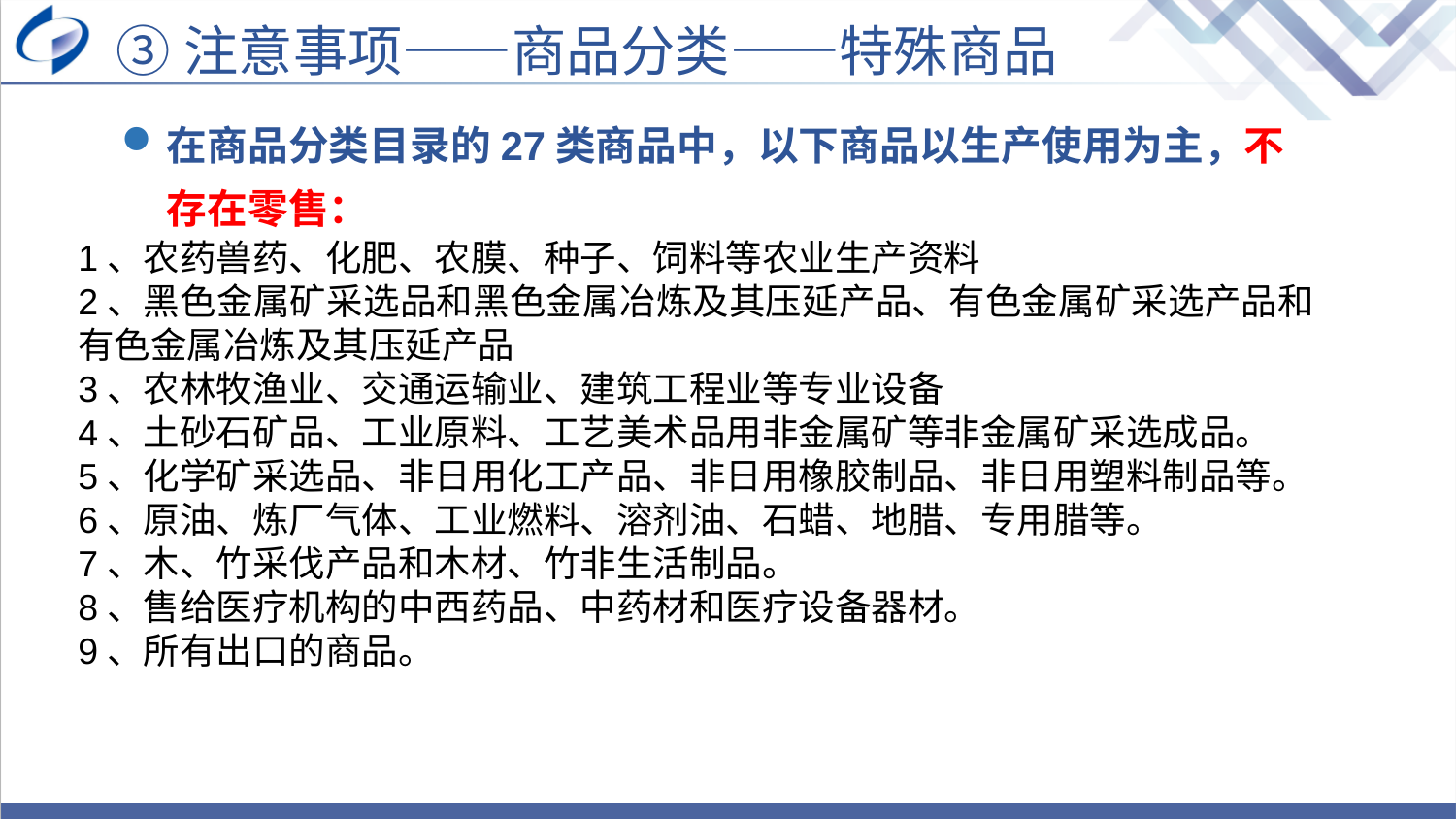

③注意事项——商品分类——特殊商品
在商品分类目录的27类商品中，以下商品以生产使用为主，不存在零售：
1、农药兽药、化肥、农膜、种子、饲料等农业生产资料
2、黑色金属矿采选品和黑色金属冶炼及其压延产品、有色金属矿采选产品和有色金属冶炼及其压延产品
3、农林牧渔业、交通运输业、建筑工程业等专业设备
4、土砂石矿品、工业原料、工艺美术品用非金属矿等非金属矿采选成品。
5、化学矿采选品、非日用化工产品、非日用橡胶制品、非日用塑料制品等。
6、原油、炼厂气体、工业燃料、溶剂油、石蜡、地腊、专用腊等。
7、木、竹采伐产品和木材、竹非生活制品。
8、售给医疗机构的中西药品、中药材和医疗设备器材。
9、所有出口的商品。